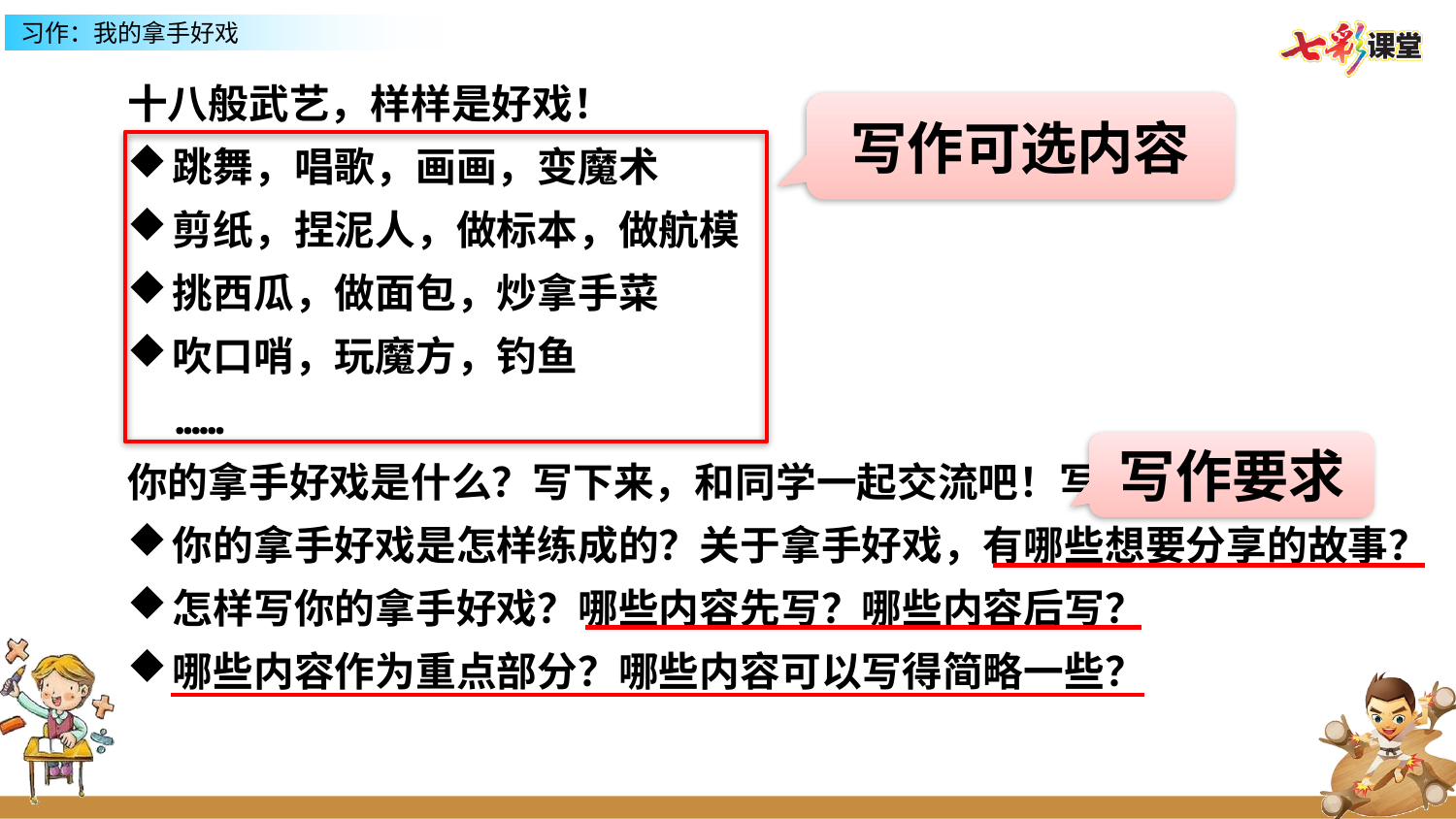

十八般武艺，样样是好戏！
跳舞，唱歌，画画，变魔术
剪纸，捏泥人，做标本，做航模
挑西瓜，做面包，炒拿手菜
吹口哨，玩魔方，钓鱼
  ……
你的拿手好戏是什么？写下来，和同学一起交流吧！写之前想一想：
你的拿手好戏是怎样练成的？关于拿手好戏，有哪些想要分享的故事？
怎样写你的拿手好戏？哪些内容先写？哪些内容后写？
哪些内容作为重点部分？哪些内容可以写得简略一些？
写作可选内容

写作要求